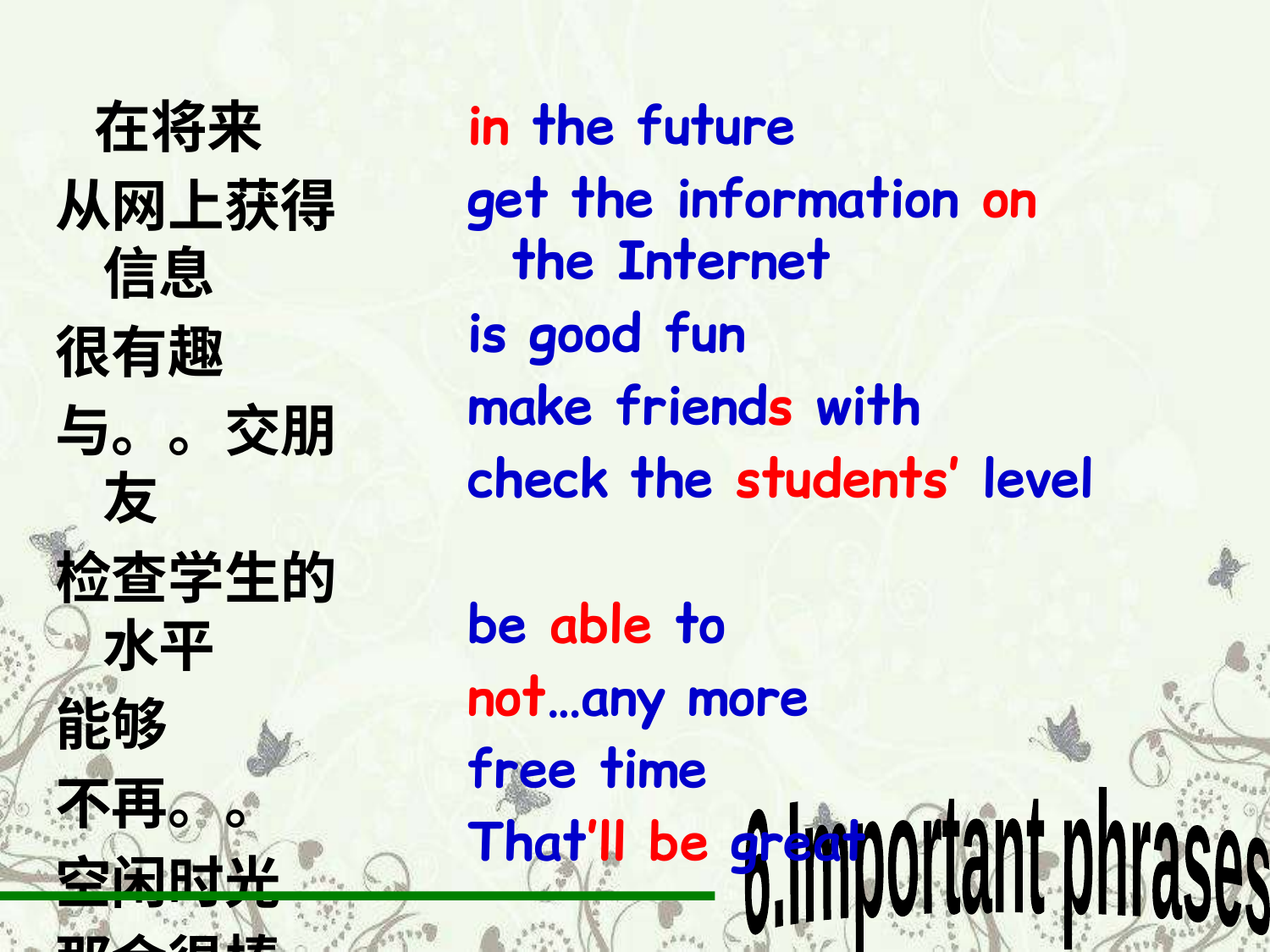

在将来
从网上获得信息
很有趣
与。。交朋友
检查学生的水平
能够
不再。。
空闲时光
那会很棒

in the future
get the information on the Internet
is good fun
make friends with
check the students’ level

be able to
not…any more
free time
That’ll be great

 6.Important phrases